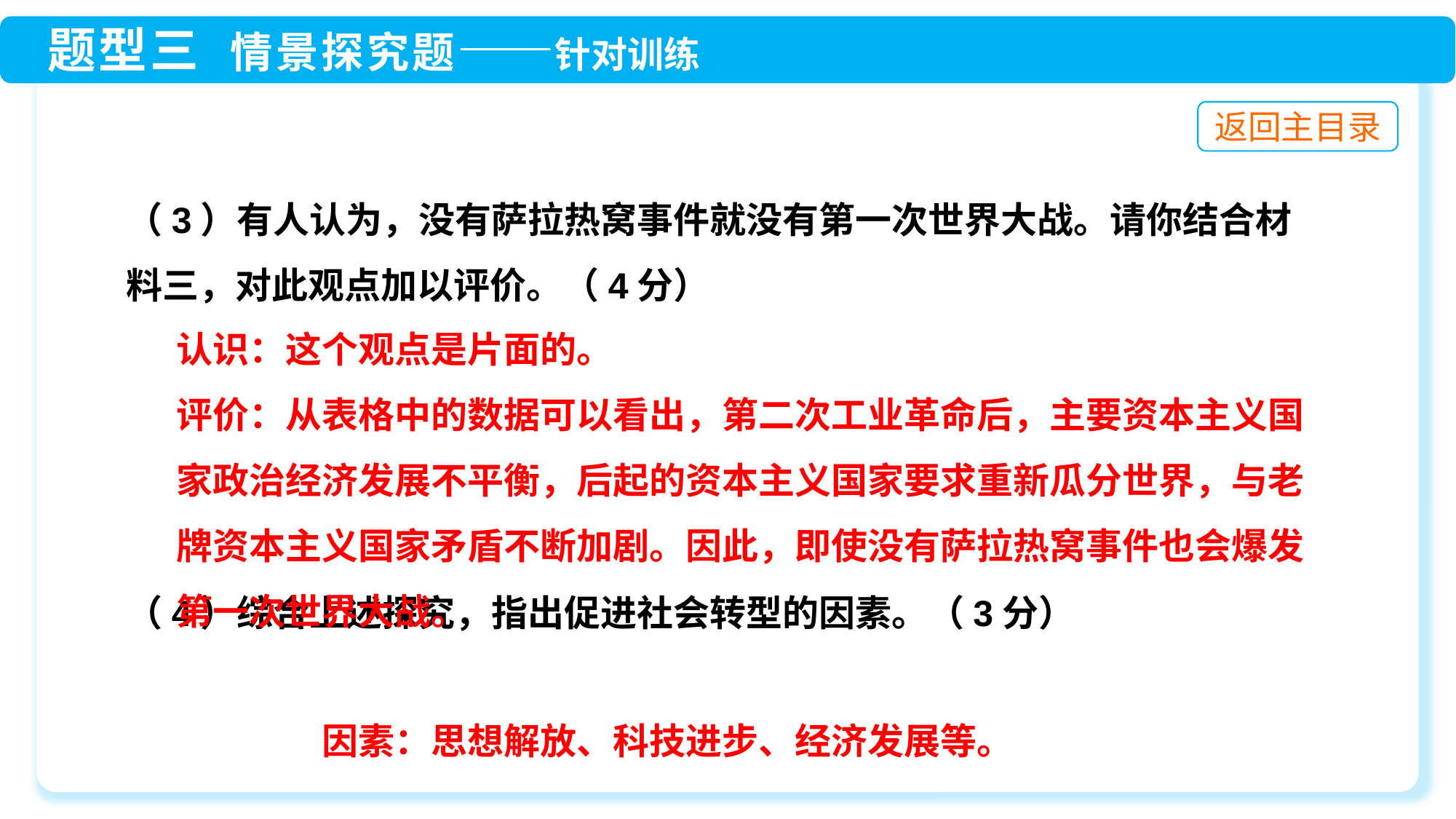

（3）有人认为，没有萨拉热窝事件就没有第一次世界大战。请你结合材料三，对此观点加以评价。（4分）

（4）综合上述探究，指出促进社会转型的因素。（3分）
认识：这个观点是片面的。
评价：从表格中的数据可以看出，第二次工业革命后，主要资本主义国家政治经济发展不平衡，后起的资本主义国家要求重新瓜分世界，与老牌资本主义国家矛盾不断加剧。因此，即使没有萨拉热窝事件也会爆发第一次世界大战。
因素：思想解放、科技进步、经济发展等。